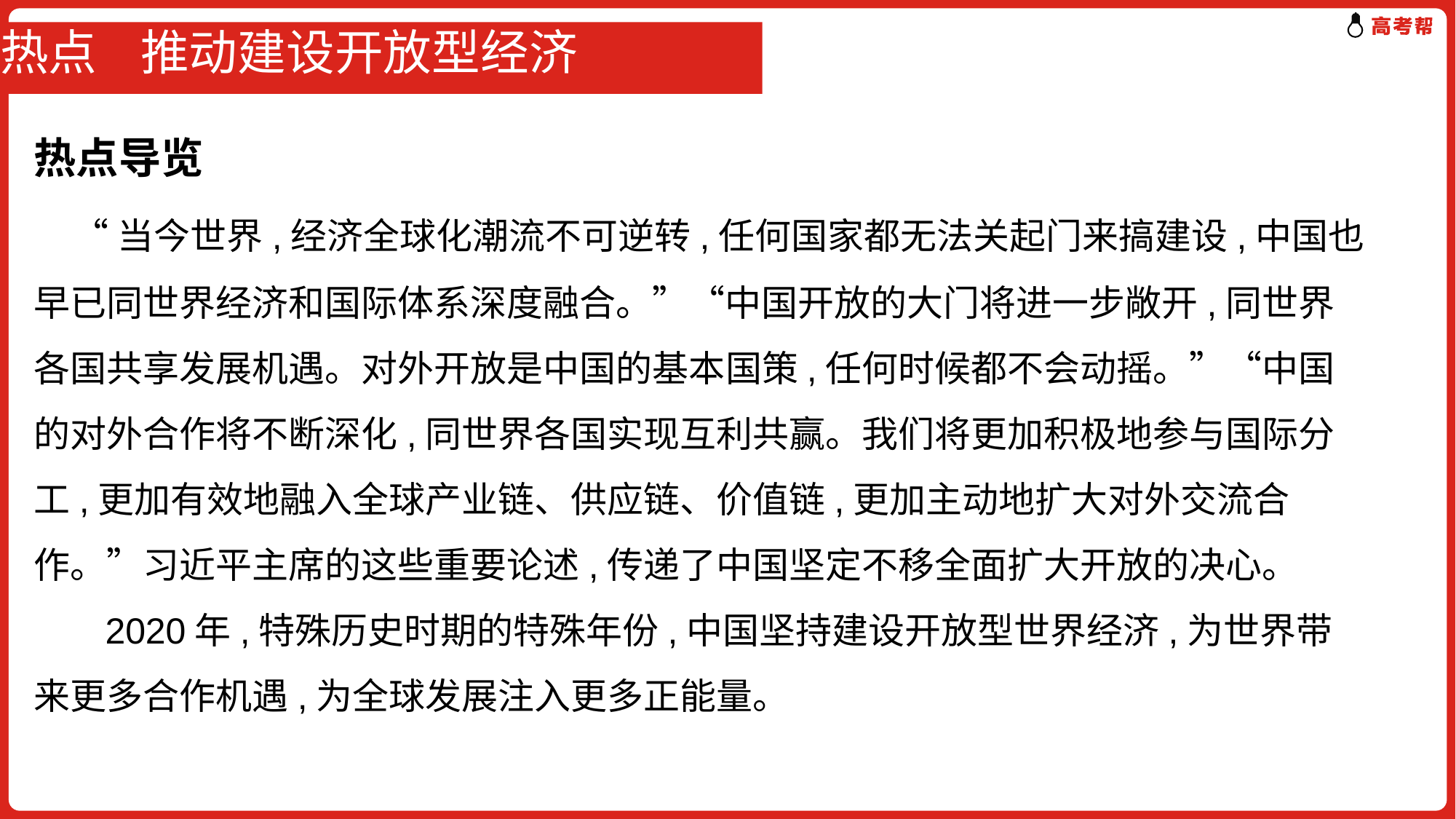

# 热点    推动建设开放型经济
热点导览
    “当今世界,经济全球化潮流不可逆转,任何国家都无法关起门来搞建设,中国也早已同世界经济和国际体系深度融合。”“中国开放的大门将进一步敞开,同世界各国共享发展机遇。对外开放是中国的基本国策,任何时候都不会动摇。”“中国的对外合作将不断深化,同世界各国实现互利共赢。我们将更加积极地参与国际分工,更加有效地融入全球产业链、供应链、价值链,更加主动地扩大对外交流合作。”习近平主席的这些重要论述,传递了中国坚定不移全面扩大开放的决心。
       2020年,特殊历史时期的特殊年份,中国坚持建设开放型世界经济,为世界带来更多合作机遇,为全球发展注入更多正能量。